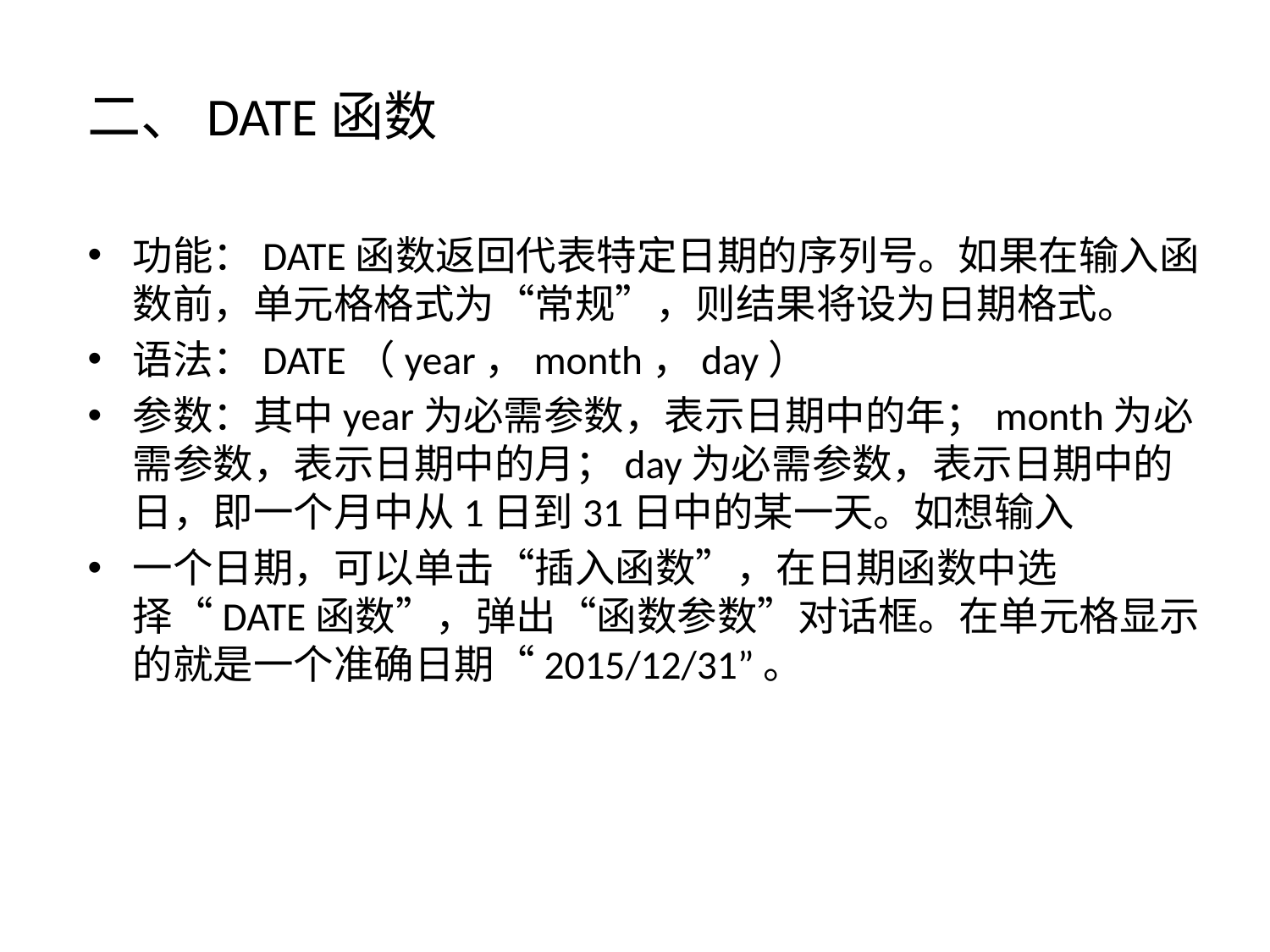

二、DATE函数

功能：DATE函数返回代表特定日期的序列号。如果在输入函数前，单元格格式为“常规”，则结果将设为日期格式。
语法：DATE（year，month，day）
参数：其中year为必需参数，表示日期中的年；month为必需参数，表示日期中的月；day为必需参数，表示日期中的日，即一个月中从1日到31日中的某一天。如想输入
一个日期，可以单击“插入函数”，在日期函数中选择“DATE函数”，弹出“函数参数”对话框。在单元格显示的就是一个准确日期“2015/12/31”。